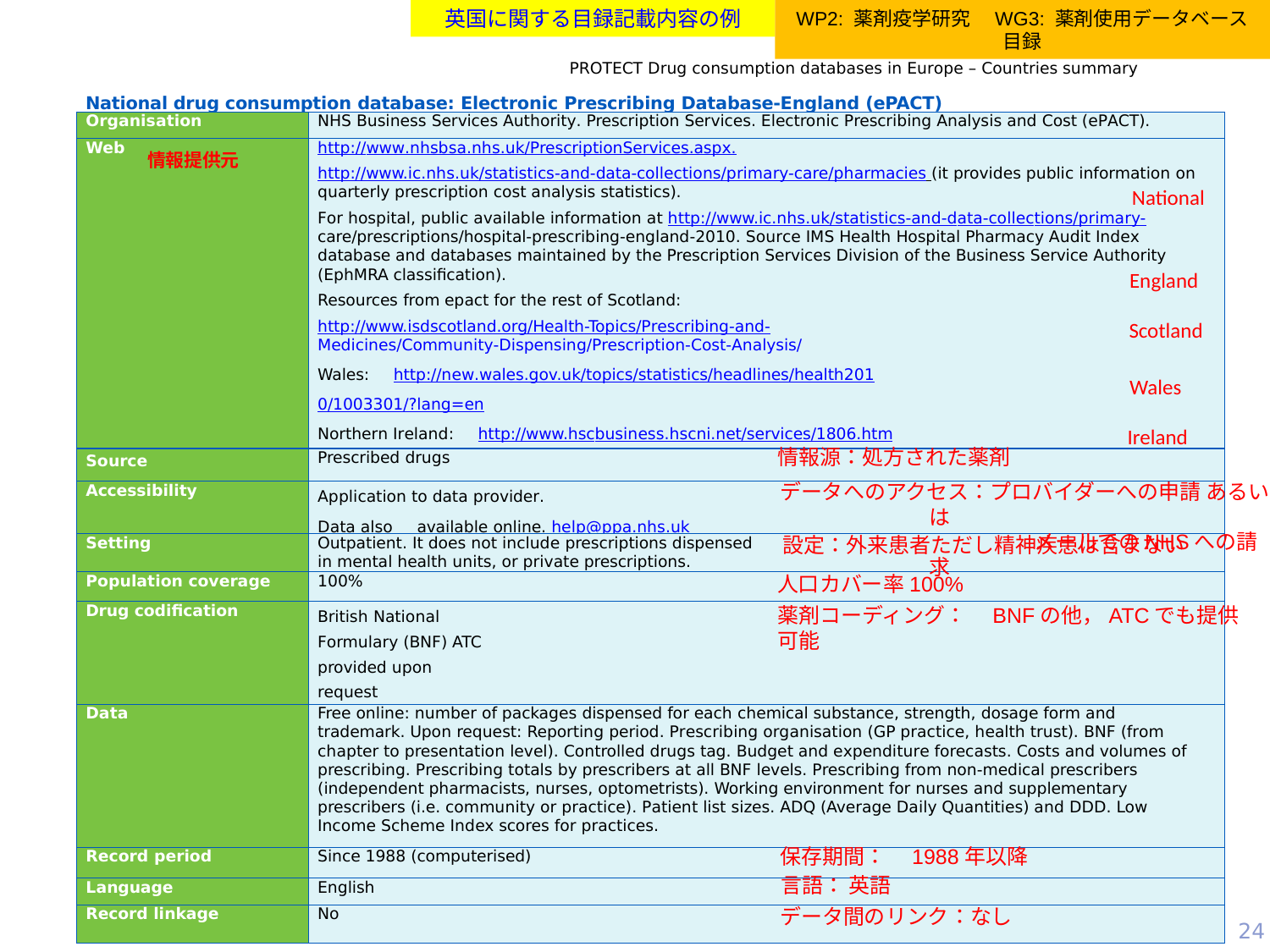

WP2: 薬剤疫学研究　WG3: 薬剤使用データベース目録
英国に関する目録記載内容の例
PROTECT Drug consumption databases in Europe – Countries summary

National drug consumption database: Electronic Prescribing Database-England (ePACT)
| Organisation | NHS Business Services Authority. Prescription Services. Electronic Prescribing Analysis and Cost (ePACT). |
| --- | --- |
| Web | http://www.nhsbsa.nhs.uk/PrescriptionServices.aspx. http://www.ic.nhs.uk/statistics-and-data-collections/primary-care/pharmacies (it provides public information on quarterly prescription cost analysis statistics). For hospital, public available information at http://www.ic.nhs.uk/statistics-and-data-collections/primary- care/prescriptions/hospital-prescribing-england-2010. Source IMS Health Hospital Pharmacy Audit Index database and databases maintained by the Prescription Services Division of the Business Service Authority (EphMRA classification). Resources from epact for the rest of Scotland: http://www.isdscotland.org/Health-Topics/Prescribing-and- Medicines/Community-Dispensing/Prescription-Cost-Analysis/ Wales:　http://new.wales.gov.uk/topics/statistics/headlines/health2010/1003301/?lang=en Northern Ireland:　http://www.hscbusiness.hscni.net/services/1806.htm |
| Source | Prescribed drugs |
| Accessibility | Application to data provider. Data also　available online. help@ppa.nhs.uk |
| Setting | Outpatient. It does not include prescriptions dispensed in mental health units, or private prescriptions. |
| Population coverage | 100% |
| Drug codification | British National Formulary (BNF) ATC provided upon request |
| Data | Free online: number of packages dispensed for each chemical substance, strength, dosage form and trademark. Upon request: Reporting period. Prescribing organisation (GP practice, health trust). BNF (from chapter to presentation level). Controlled drugs tag. Budget and expenditure forecasts. Costs and volumes of prescribing. Prescribing totals by prescribers at all BNF levels. Prescribing from non-medical prescribers (independent pharmacists, nurses, optometrists). Working environment for nurses and supplementary prescribers (i.e. community or practice). Patient list sizes. ADQ (Average Daily Quantities) and DDD. Low Income Scheme Index scores for practices. |
| Record period | Since 1988 (computerised) |
| Language | English |
| Record linkage | No |

情報提供元

National

England

Scotland

Wales

Ireland
情報源：処方された薬剤
データへのアクセス：プロバイダーへの申請 あるいは
　　　　　　　　　　　　メールでのNHSへの請求

設定：外来患者ただし精神疾患は含まない
人口カバー率100%
薬剤コーディング：　BNFの他，ATCでも提供可能

保存期間：　1988年以降
言語： 英語
データ間のリンク：なし
24